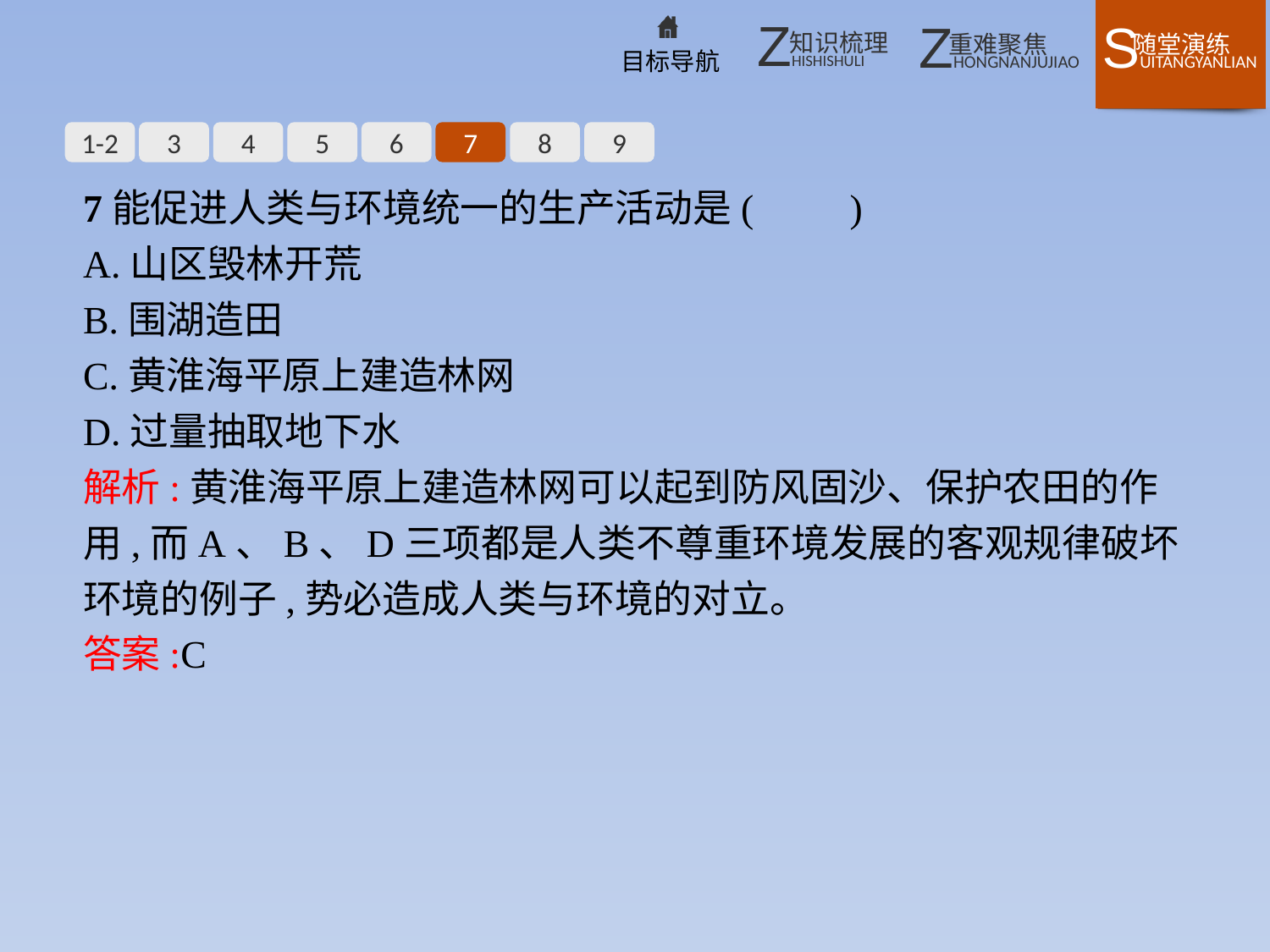

1-2
3
4
5
6
7
8
9
7能促进人类与环境统一的生产活动是(　　)
A.山区毁林开荒
B.围湖造田
C.黄淮海平原上建造林网
D.过量抽取地下水
解析:黄淮海平原上建造林网可以起到防风固沙、保护农田的作用,而A、B、D三项都是人类不尊重环境发展的客观规律破坏环境的例子,势必造成人类与环境的对立。
答案:C